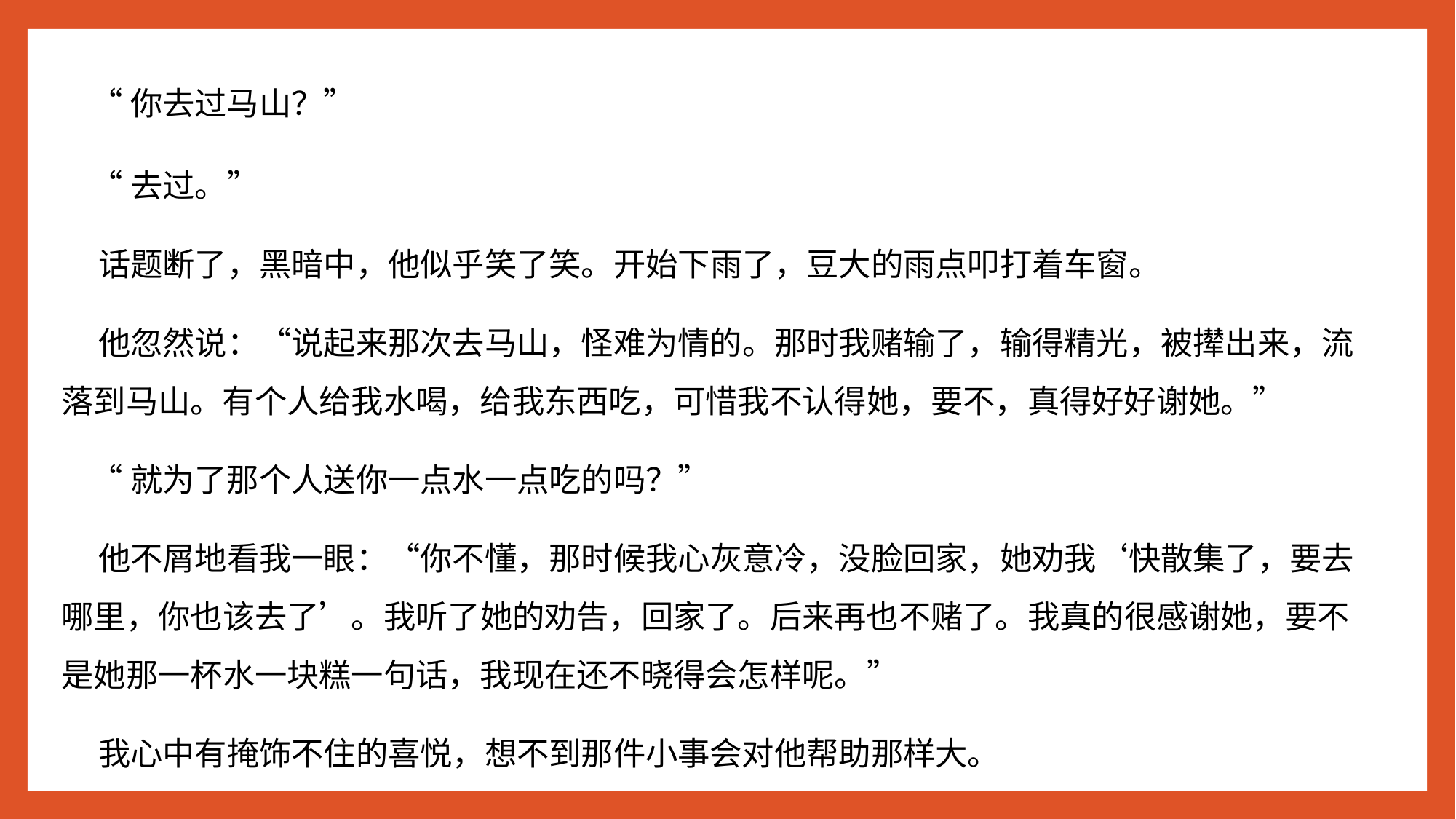

“你去过马山？”
    “去过。”
    话题断了，黑暗中，他似乎笑了笑。开始下雨了，豆大的雨点叩打着车窗。
    他忽然说：“说起来那次去马山，怪难为情的。那时我赌输了，输得精光，被撵出来，流落到马山。有个人给我水喝，给我东西吃，可惜我不认得她，要不，真得好好谢她。”
    “就为了那个人送你一点水一点吃的吗？”
    他不屑地看我一眼：“你不懂，那时候我心灰意冷，没脸回家，她劝我‘快散集了，要去哪里，你也该去了’。我听了她的劝告，回家了。后来再也不赌了。我真的很感谢她，要不是她那一杯水一块糕一句话，我现在还不晓得会怎样呢。”
    我心中有掩饰不住的喜悦，想不到那件小事会对他帮助那样大。